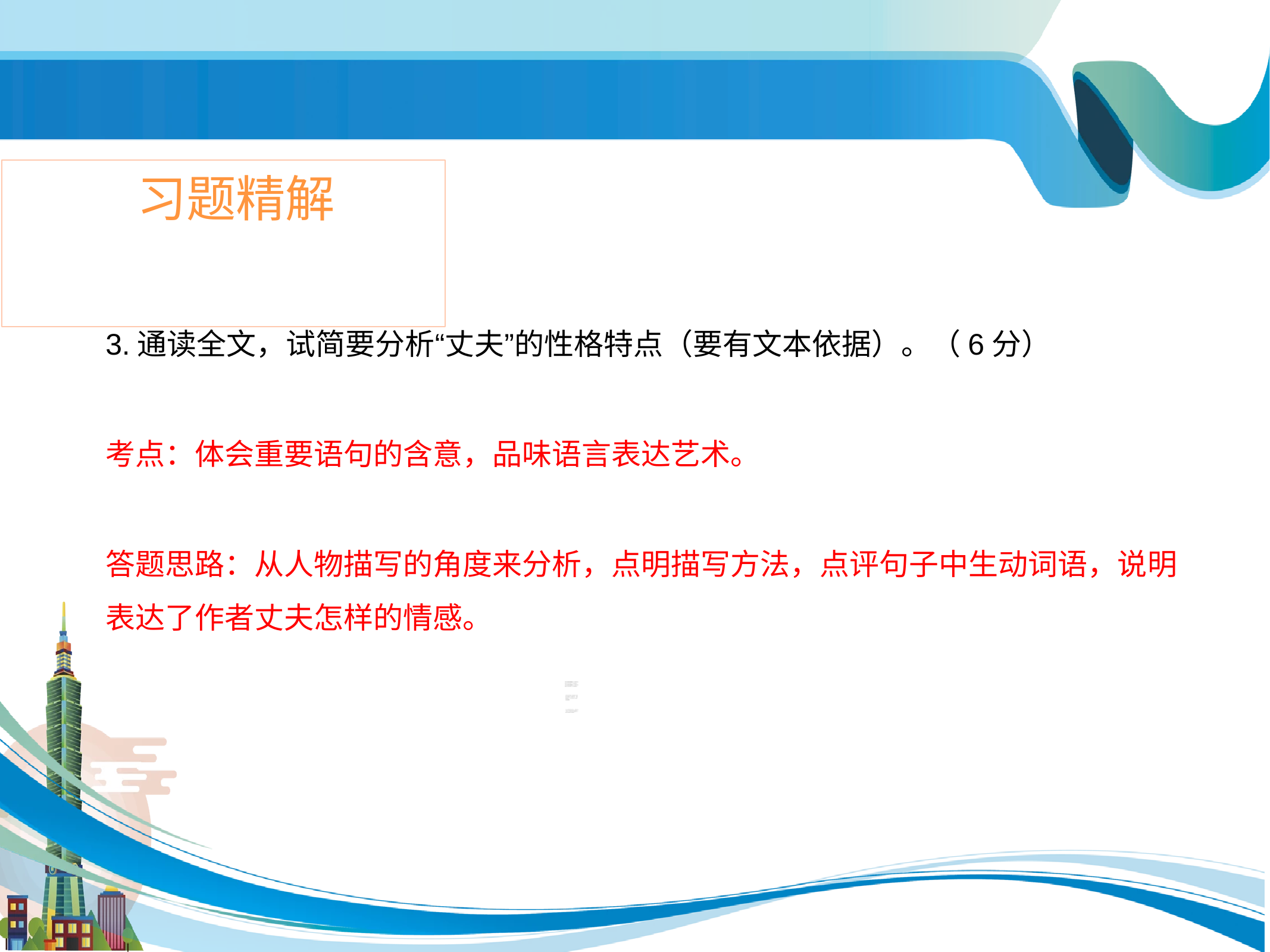

# 习题精解
3.通读全文，试简要分析“丈夫”的性格特点（要有文本依据）。（6分）

考点：体会重要语句的含意，品味语言表达艺术。

答题思路：从人物描写的角度来分析，点明描写方法，点评句子中生动词语，说明
表达了作者丈夫怎样的情感。